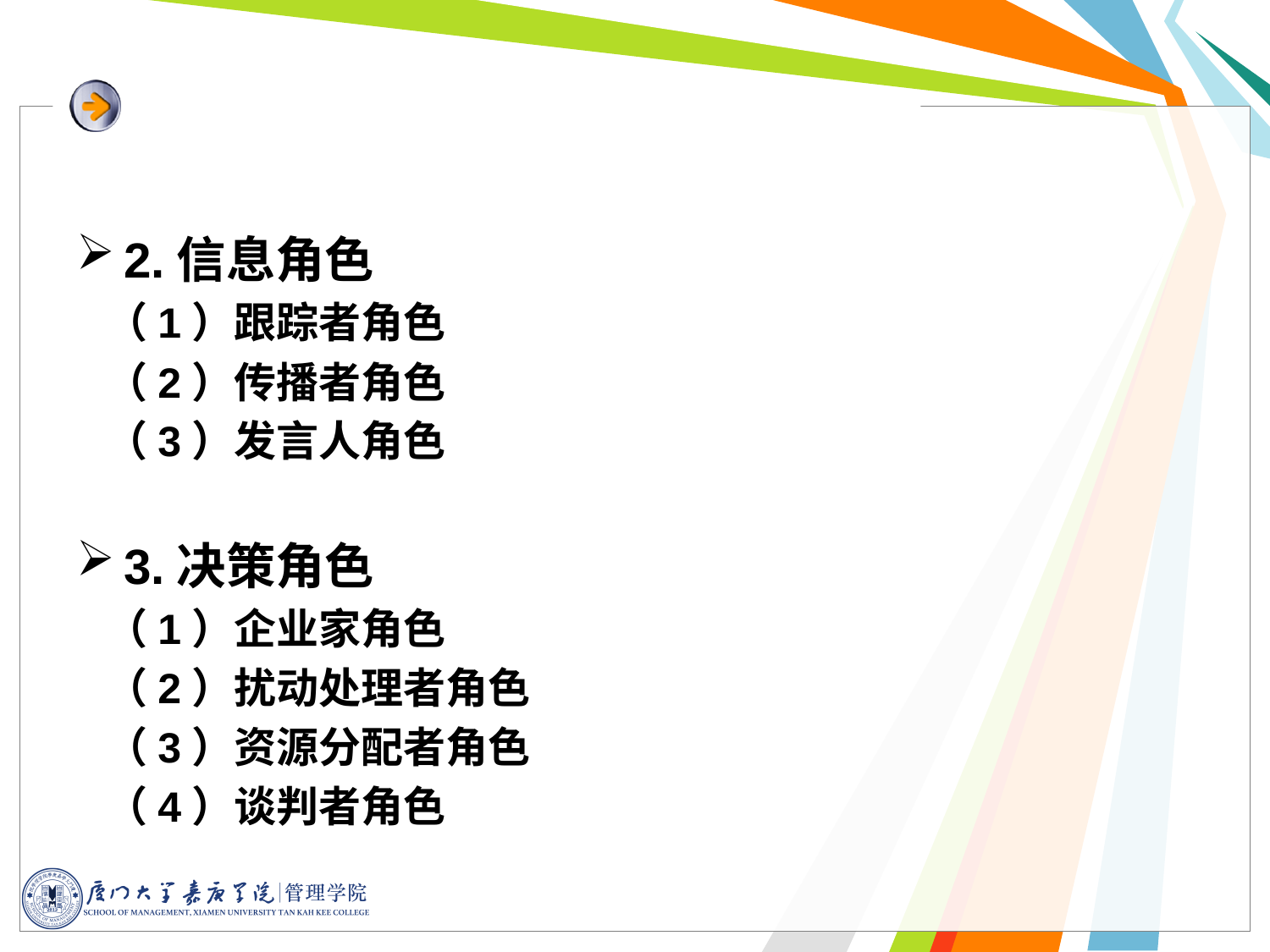

2.信息角色
  （1）跟踪者角色
  （2）传播者角色
  （3）发言人角色

3.决策角色
  （1）企业家角色
  （2）扰动处理者角色
  （3）资源分配者角色
  （4）谈判者角色